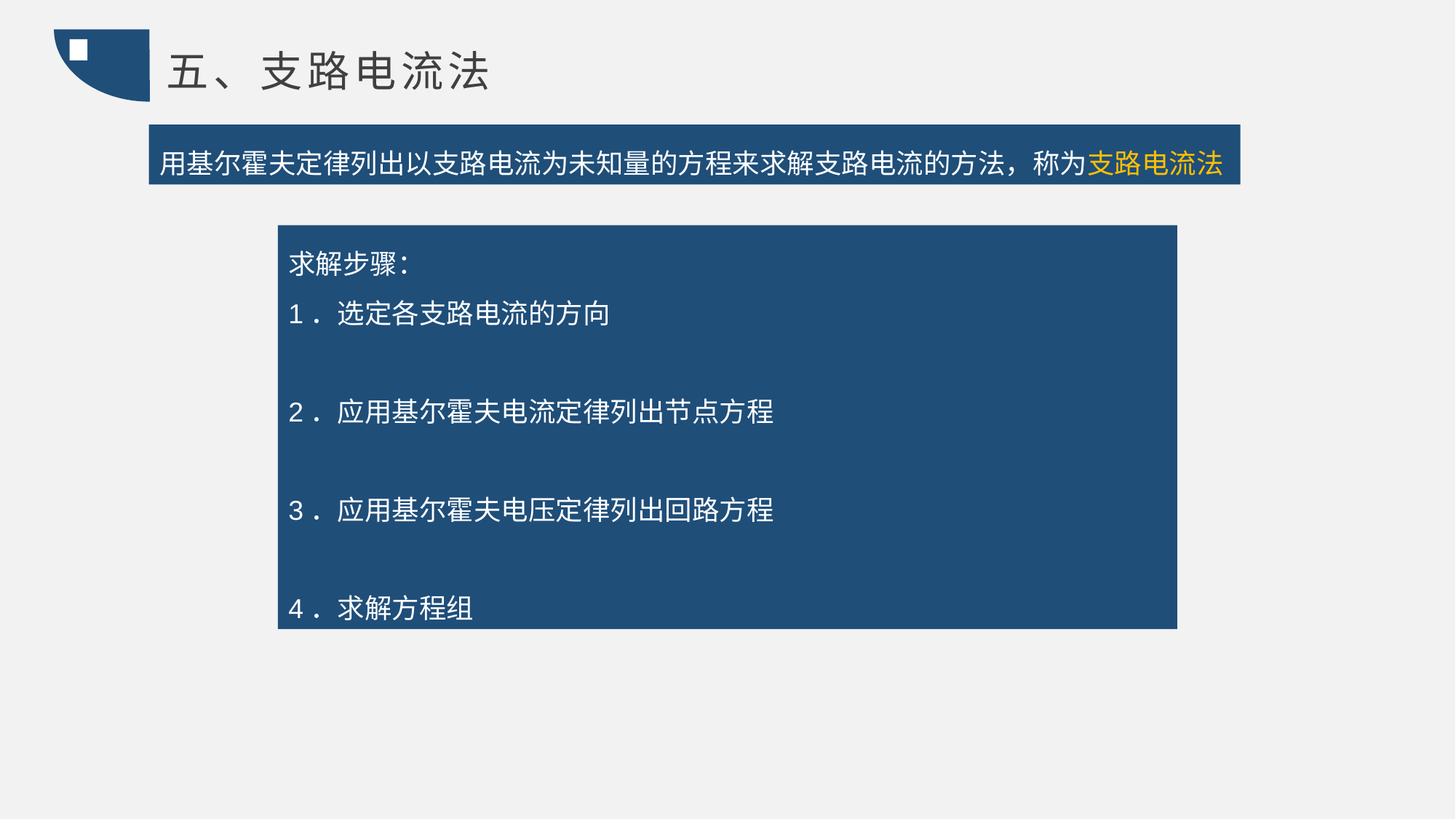

五、支路电流法
用基尔霍夫定律列出以支路电流为未知量的方程来求解支路电流的方法，称为支路电流法
求解步骤：
1．选定各支路电流的方向

2．应用基尔霍夫电流定律列出节点方程

3．应用基尔霍夫电压定律列出回路方程

4．求解方程组